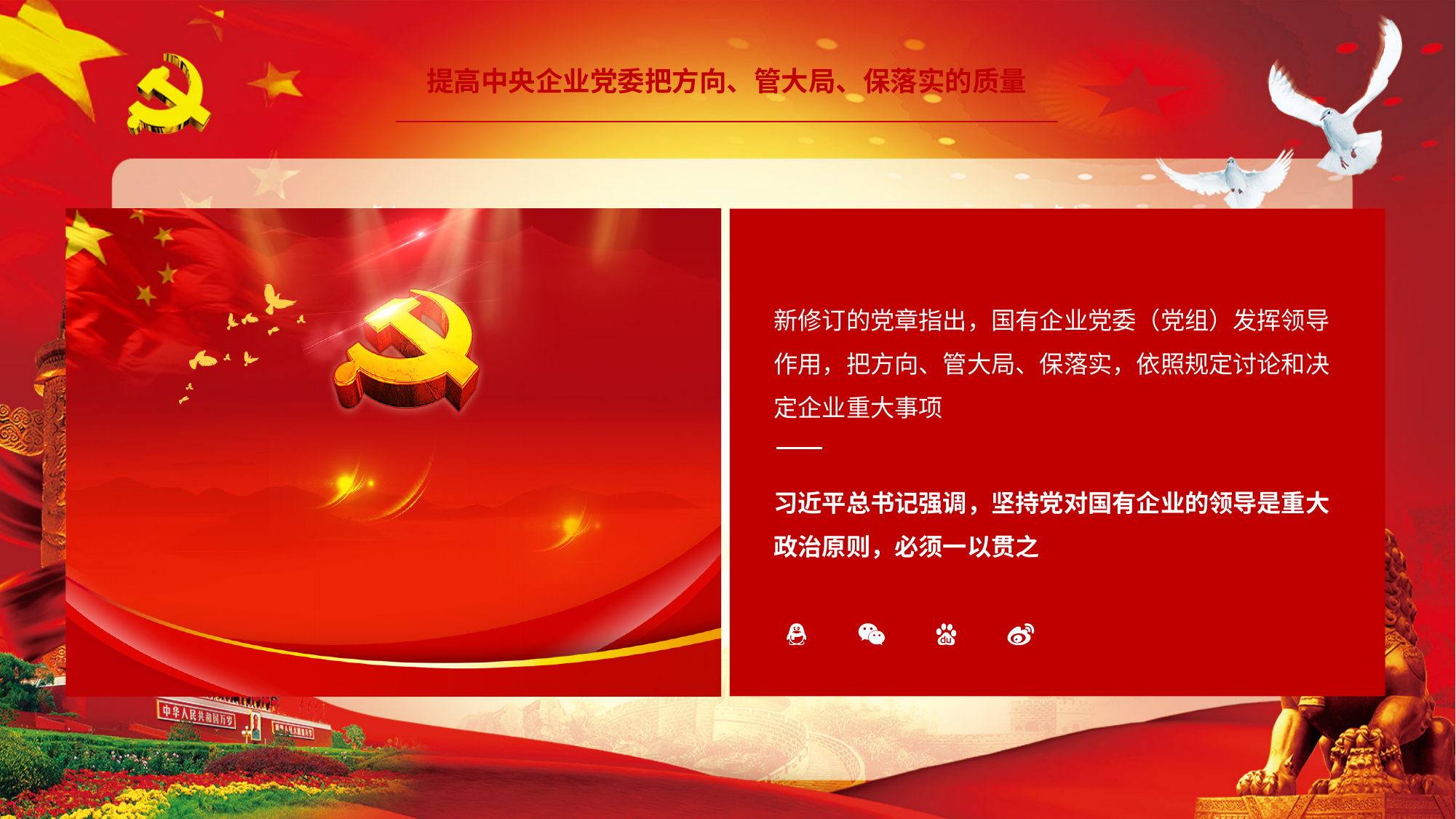

提高中央企业党委把方向、管大局、保落实的质量

e7d195523061f1c0cef09ac28eaae964ec9988a5cce77c8b8C1E4685C6E6B40CD7615480512384A61EE159C6FE0045D14B61E85D0A95589D558B81FFC809322ACC20DC2254D928200A3EA0841B8B1814961BE795024DFDEF45878460D5EEC04B3DB4C246007153409DEDE37CA726A66AF19B77CE744E11CADCFB09B3408DEC1F688348922E38CCEE
新修订的党章指出，国有企业党委（党组）发挥领导作用，把方向、管大局、保落实，依照规定讨论和决定企业重大事项

习近平总书记强调，坚持党对国有企业的领导是重大政治原则，必须一以贯之